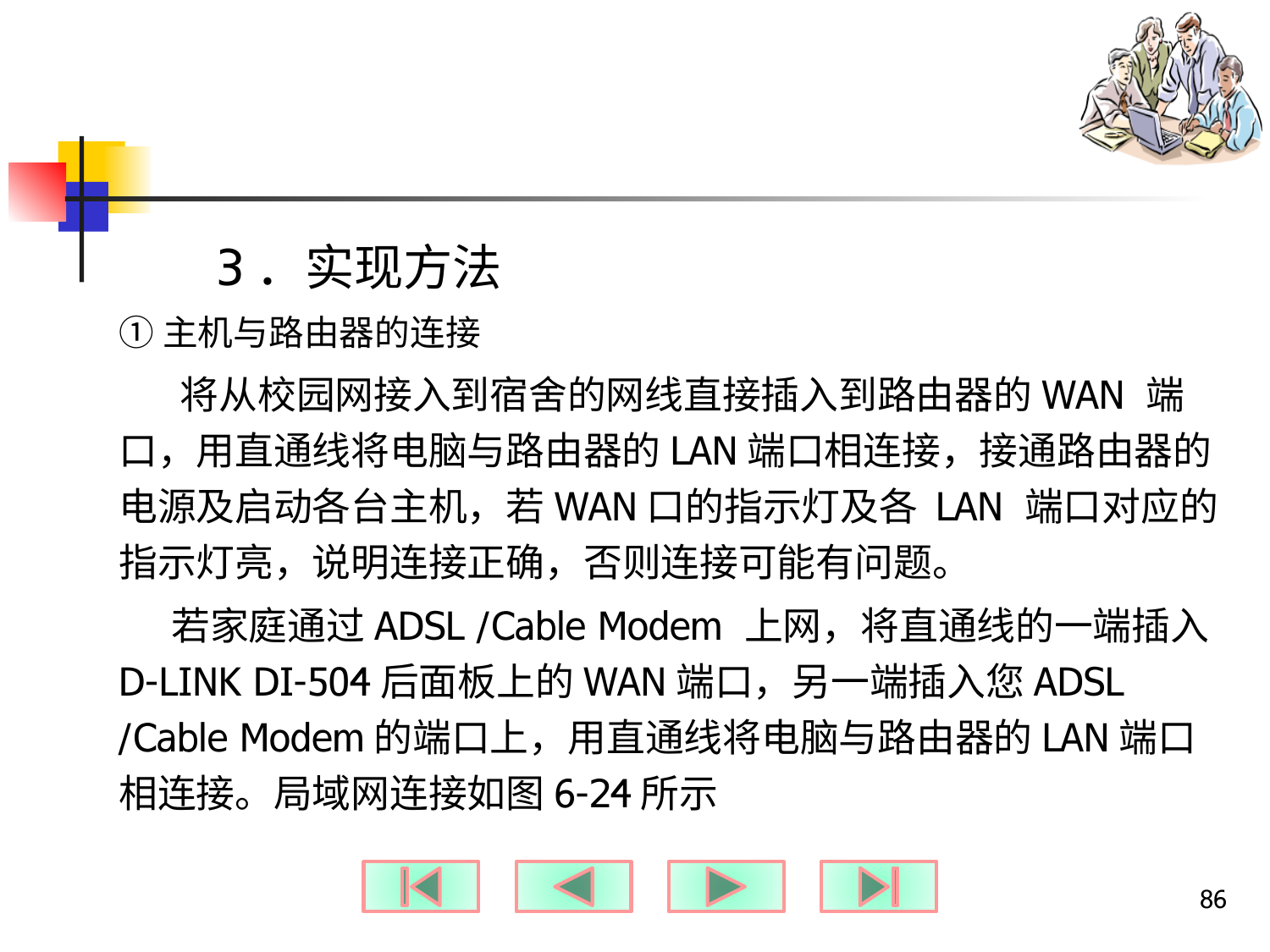

#
3．实现方法
①主机与路由器的连接
      将从校园网接入到宿舍的网线直接插入到路由器的WAN 端口，用直通线将电脑与路由器的LAN端口相连接，接通路由器的电源及启动各台主机，若WAN口的指示灯及各 LAN 端口对应的指示灯亮，说明连接正确，否则连接可能有问题。
     若家庭通过ADSL /Cable Modem 上网，将直通线的一端插入D-LINK DI-504后面板上的WAN端口，另一端插入您ADSL /Cable Modem的端口上，用直通线将电脑与路由器的LAN端口相连接。局域网连接如图6-24所示

86